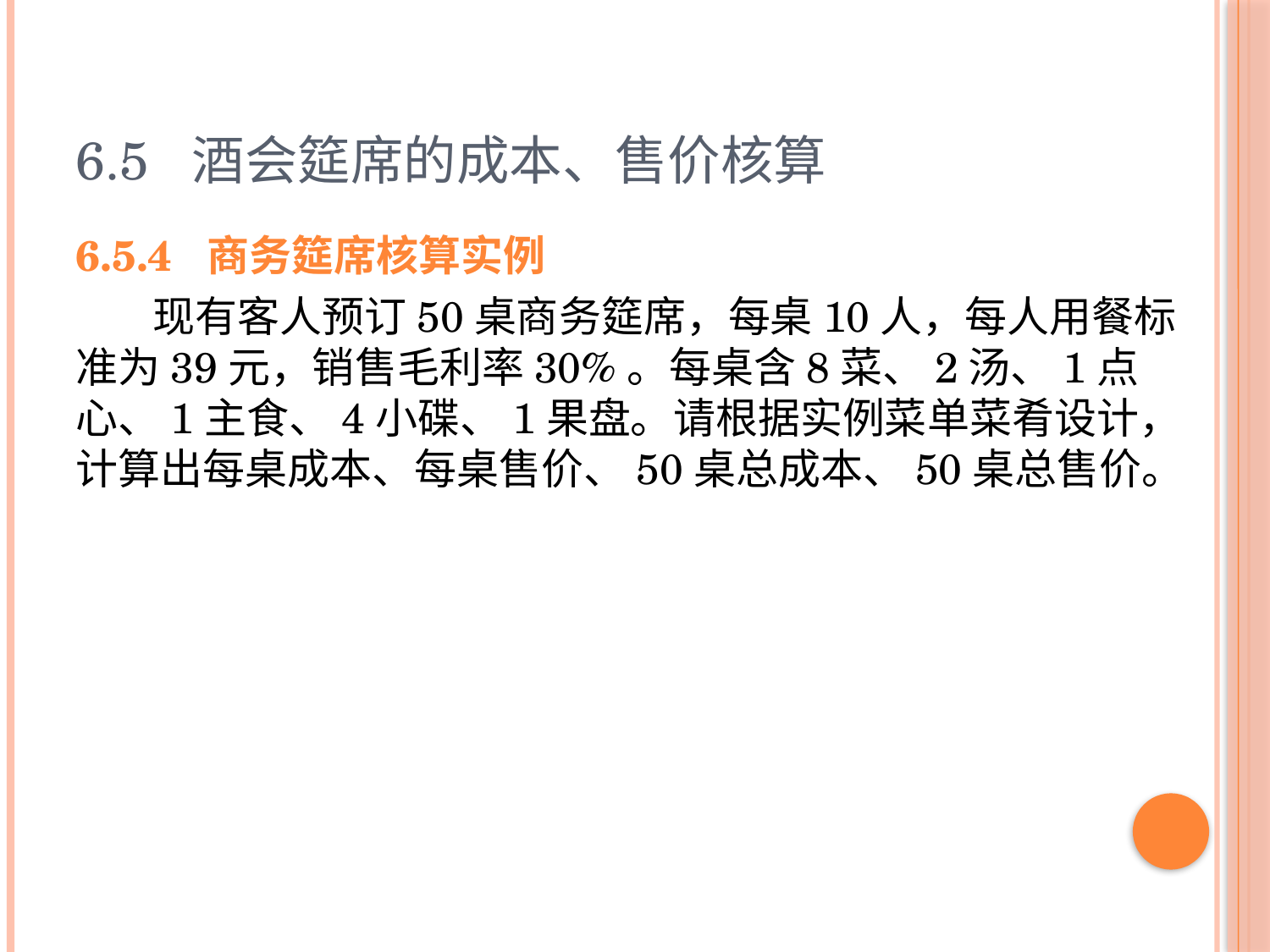

# 6.5  酒会筵席的成本、售价核算
6.5.4  商务筵席核算实例
       现有客人预订50桌商务筵席，每桌10人，每人用餐标准为39元，销售毛利率30%。每桌含8菜、2汤、1点心、1主食、4小碟、1果盘。请根据实例菜单菜肴设计，计算出每桌成本、每桌售价、50桌总成本、50桌总售价。